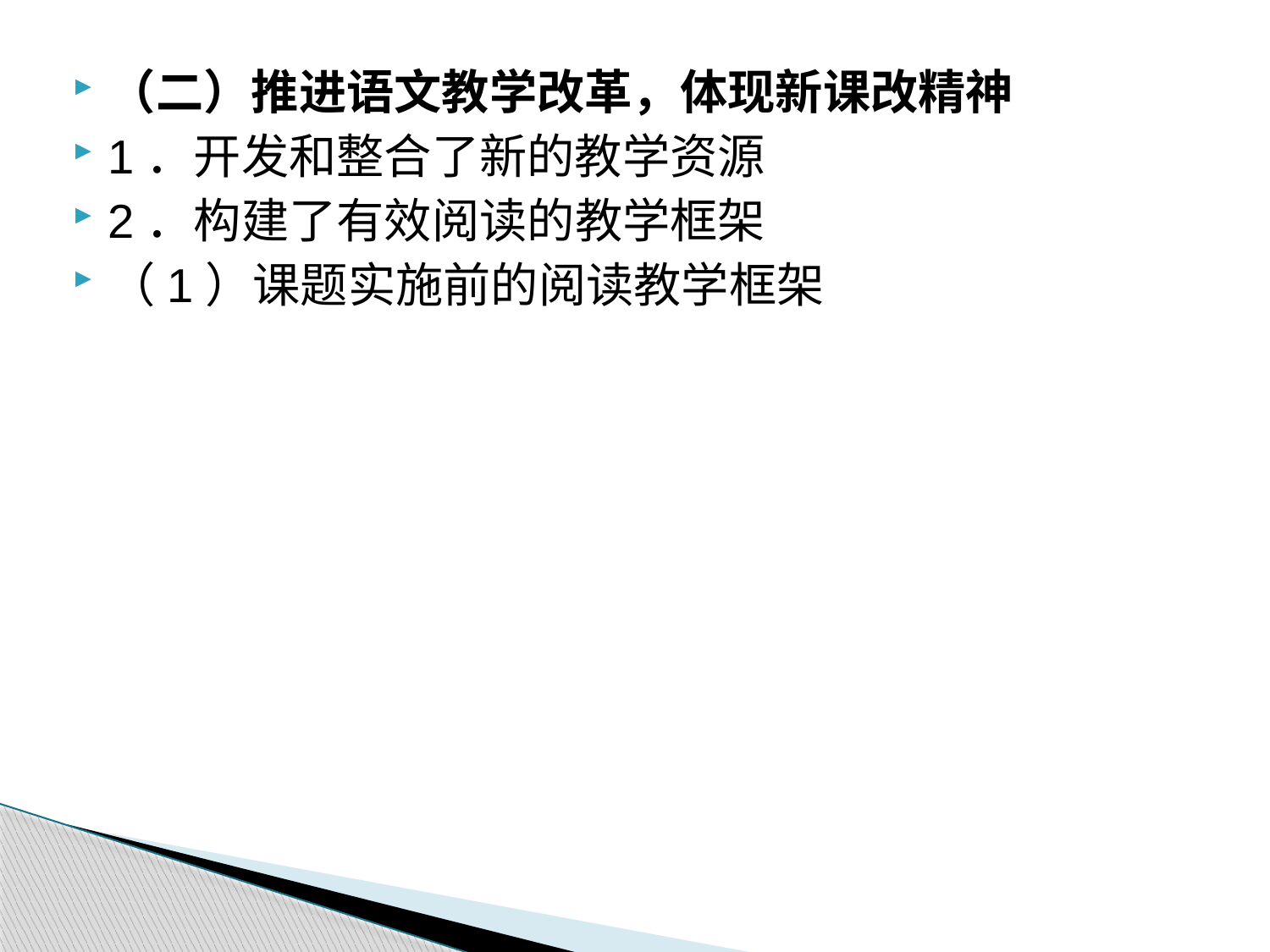

（二）推进语文教学改革，体现新课改精神
1．开发和整合了新的教学资源
2．构建了有效阅读的教学框架
（1）课题实施前的阅读教学框架